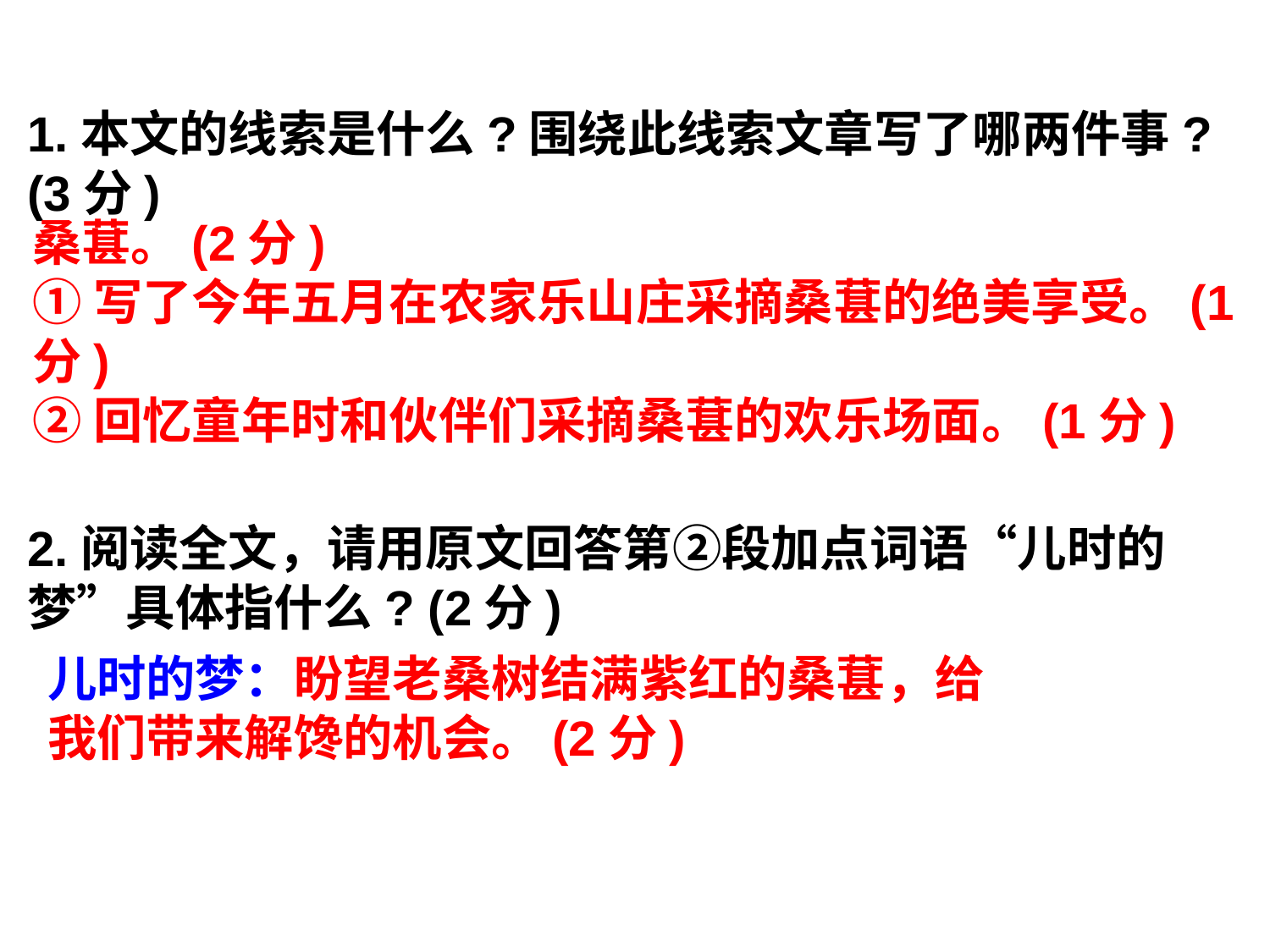

1.本文的线索是什么?围绕此线索文章写了哪两件事?(3分)

2.阅读全文，请用原文回答第②段加点词语“儿时的梦”具体指什么? (2分)

桑葚。(2分)
①写了今年五月在农家乐山庄采摘桑葚的绝美享受。(1分)
②回忆童年时和伙伴们采摘桑葚的欢乐场面。(1分)
儿时的梦：盼望老桑树结满紫红的桑葚，给我们带来解馋的机会。(2分)